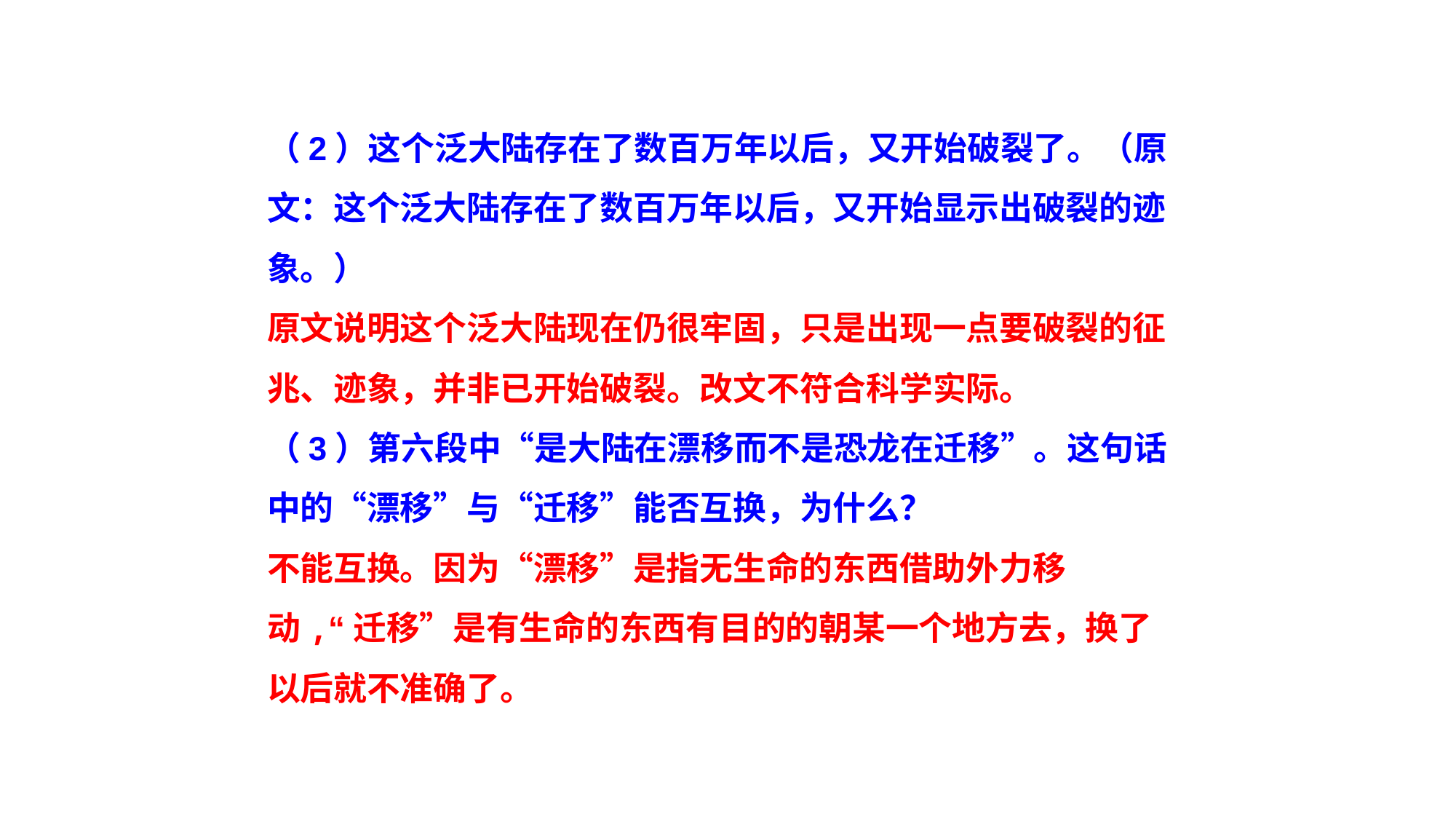

（2）这个泛大陆存在了数百万年以后，又开始破裂了。（原文：这个泛大陆存在了数百万年以后，又开始显示出破裂的迹象。）
原文说明这个泛大陆现在仍很牢固，只是出现一点要破裂的征兆、迹象，并非已开始破裂。改文不符合科学实际。
（3）第六段中“是大陆在漂移而不是恐龙在迁移”。这句话中的“漂移”与“迁移”能否互换，为什么？
不能互换。因为“漂移”是指无生命的东西借助外力移动,“迁移”是有生命的东西有目的的朝某一个地方去，换了以后就不准确了。